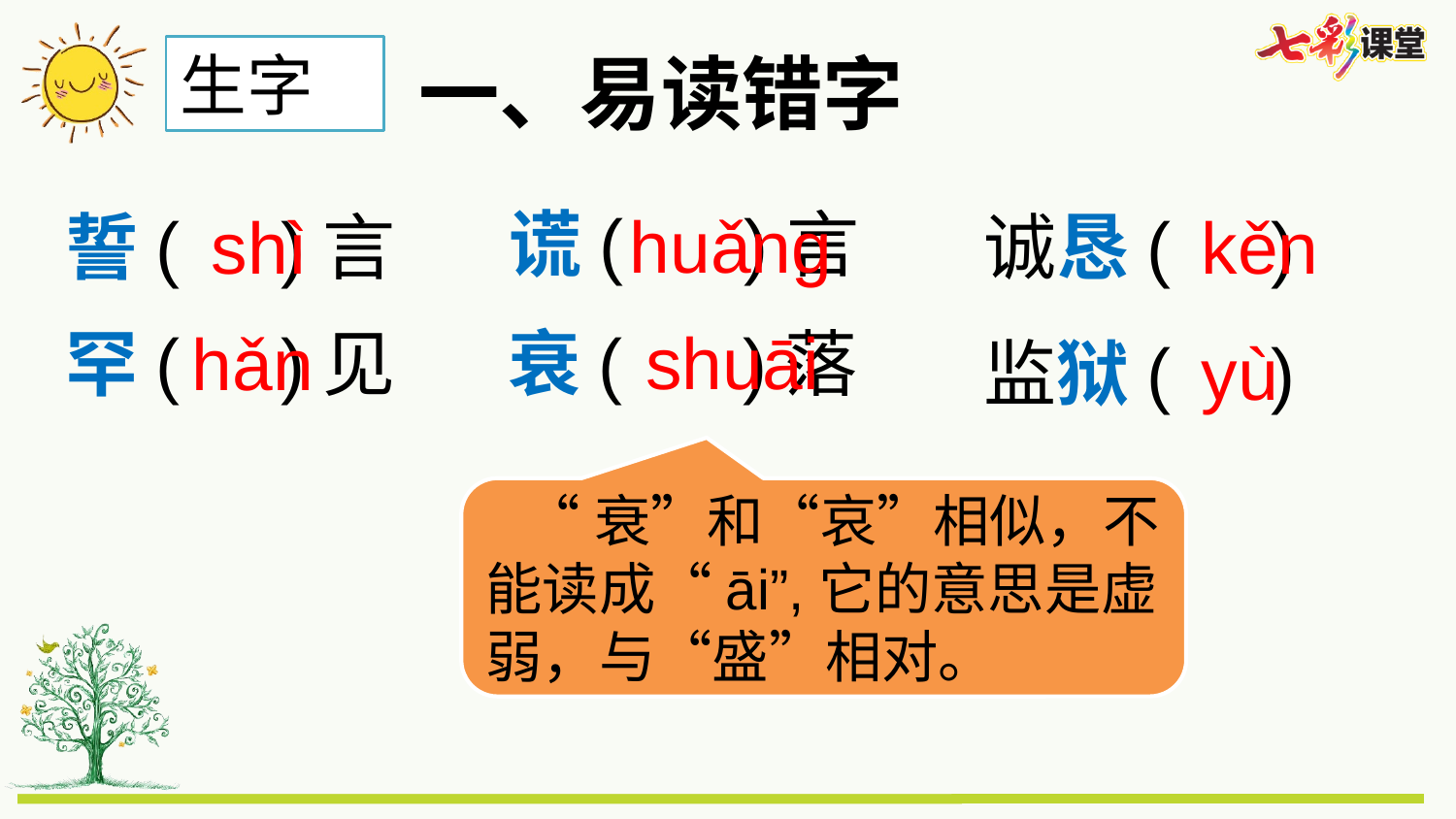

一、易读错字
生字
谎(      )言
huǎng
shì
kěn
诚恳(     )
誓(     )言
shuāi
罕(     )见
衰(      )落
hǎn
yù
监狱(     )
   “衰”和“哀”相似，不能读成“āi”,它的意思是虚弱，与“盛”相对。